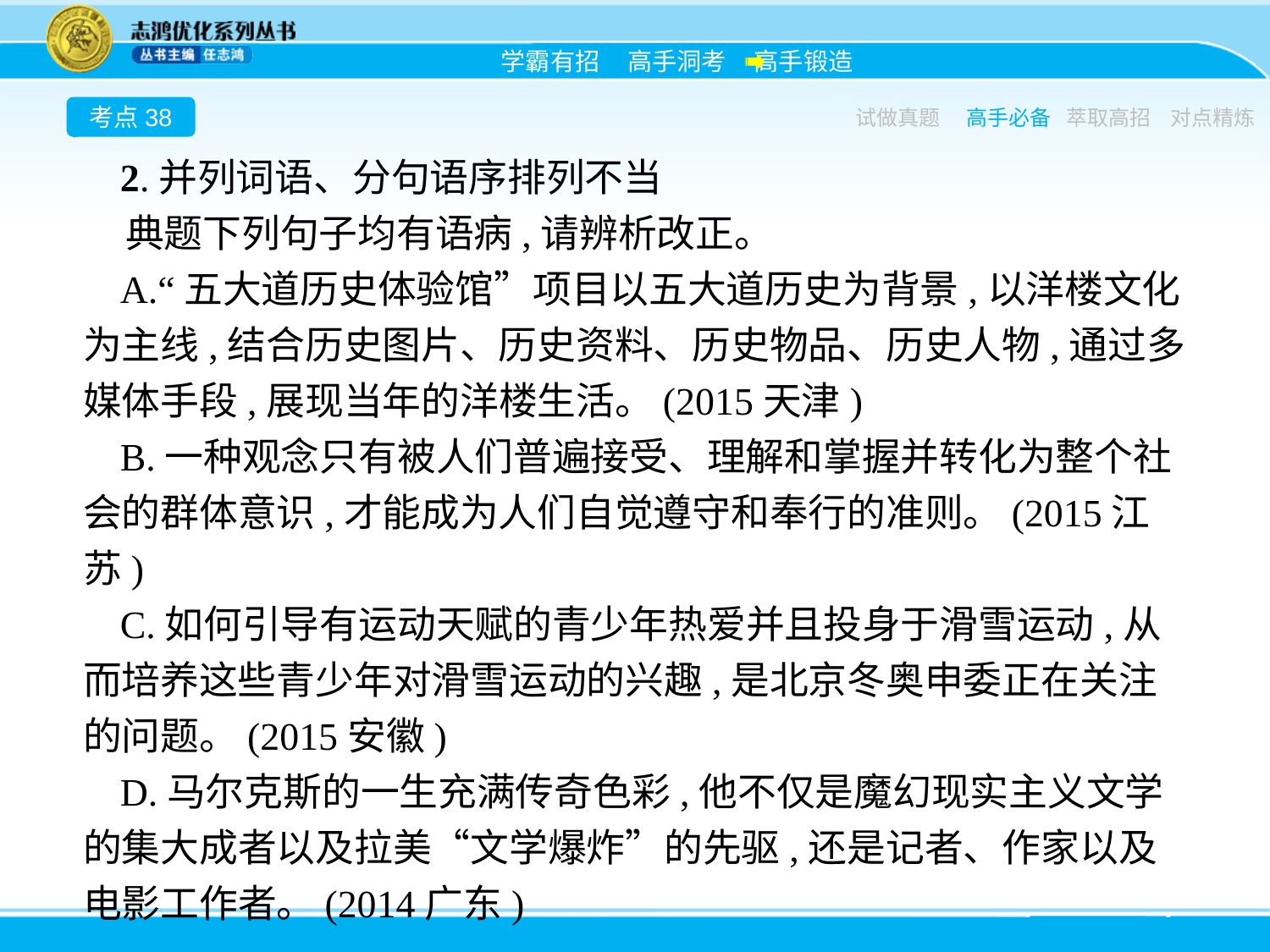

考点38
试做真题
高手必备
萃取高招
对点精炼
2.并列词语、分句语序排列不当
典题下列句子均有语病,请辨析改正。
A.“五大道历史体验馆”项目以五大道历史为背景,以洋楼文化为主线,结合历史图片、历史资料、历史物品、历史人物,通过多媒体手段,展现当年的洋楼生活。(2015天津)
B.一种观念只有被人们普遍接受、理解和掌握并转化为整个社会的群体意识,才能成为人们自觉遵守和奉行的准则。(2015江苏)
C.如何引导有运动天赋的青少年热爱并且投身于滑雪运动,从而培养这些青少年对滑雪运动的兴趣,是北京冬奥申委正在关注的问题。(2015安徽)
D.马尔克斯的一生充满传奇色彩,他不仅是魔幻现实主义文学的集大成者以及拉美“文学爆炸”的先驱,还是记者、作家以及电影工作者。(2014广东)